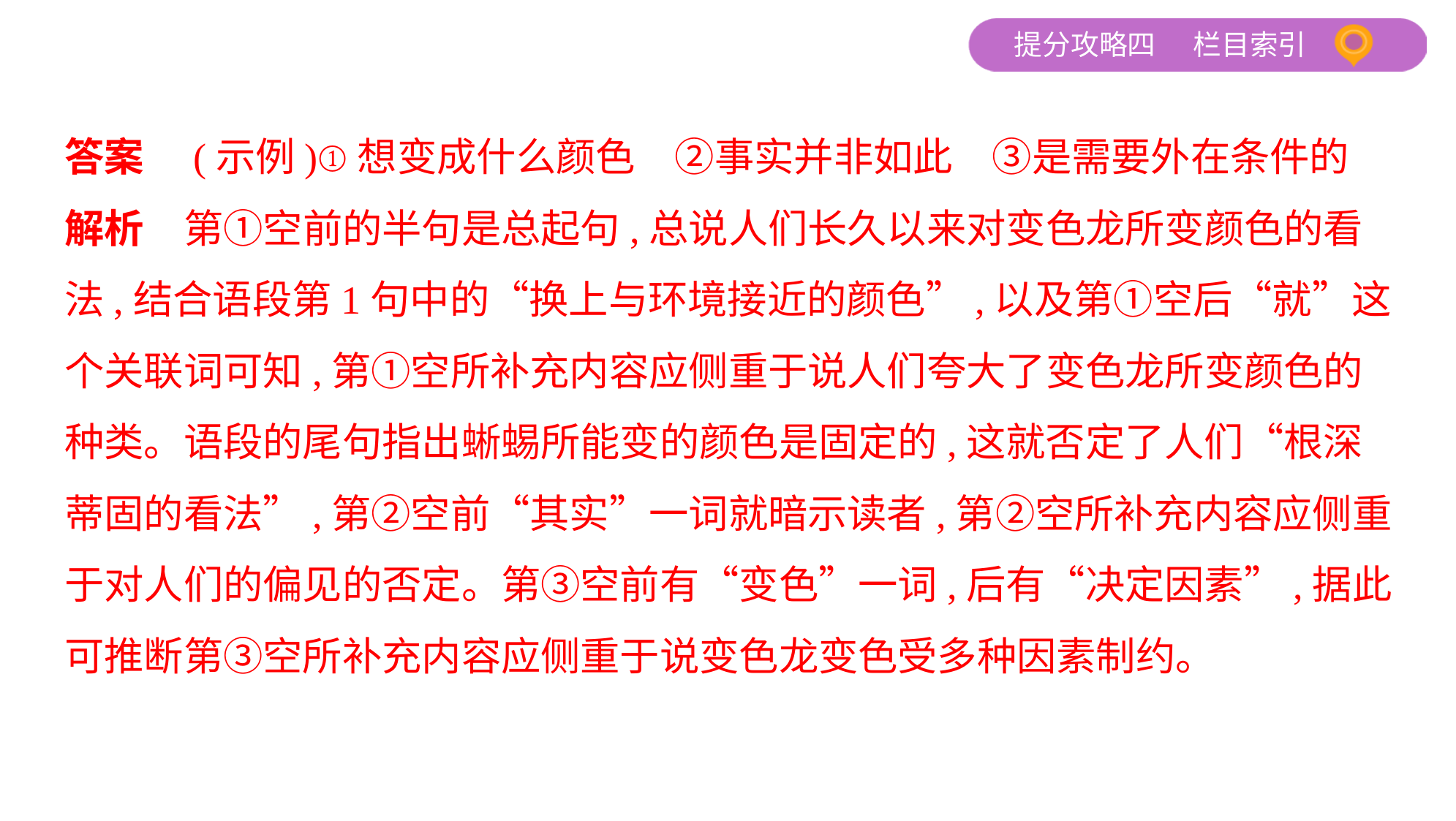

答案　(示例)①想变成什么颜色　②事实并非如此　③是需要外在条件的
解析　第①空前的半句是总起句,总说人们长久以来对变色龙所变颜色的看
法,结合语段第1句中的“换上与环境接近的颜色”,以及第①空后“就”这
个关联词可知,第①空所补充内容应侧重于说人们夸大了变色龙所变颜色的
种类。语段的尾句指出蜥蜴所能变的颜色是固定的,这就否定了人们“根深
蒂固的看法”,第②空前“其实”一词就暗示读者,第②空所补充内容应侧重
于对人们的偏见的否定。第③空前有“变色”一词,后有“决定因素”,据此
可推断第③空所补充内容应侧重于说变色龙变色受多种因素制约。